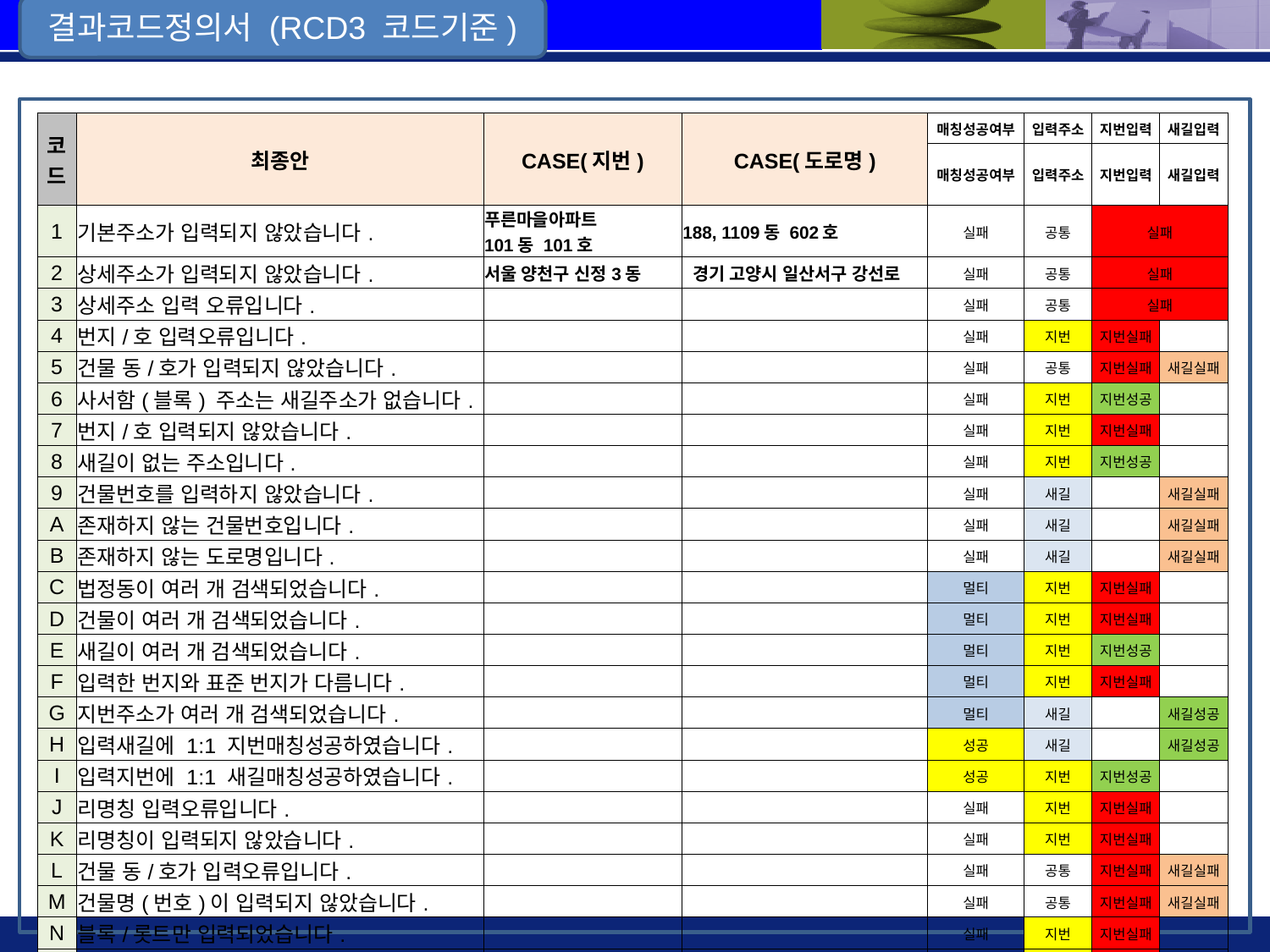

결과코드정의서 (RCD3 코드기준)

| 코드 | 최종안 | CASE(지번) | CASE(도로명) | 매칭성공여부 | 입력주소 | 지번입력 | 새길입력 |
| --- | --- | --- | --- | --- | --- | --- | --- |
|  |  |  |  | 매칭성공여부 | 입력주소 | 지번입력 | 새길입력 |
| 1 | 기본주소가 입력되지 않았습니다. | 푸른마을아파트 101동 101호 | 188, 1109동 602호 | 실패 | 공통 | 실패 |  |
| 2 | 상세주소가 입력되지 않았습니다. | 서울 양천구 신정3동 | 경기 고양시 일산서구 강선로 | 실패 | 공통 | 실패 |  |
| 3 | 상세주소 입력 오류입니다. |  |  | 실패 | 공통 | 실패 |  |
| 4 | 번지/호 입력오류입니다. |  |  | 실패 | 지번 | 지번실패 |  |
| 5 | 건물 동/호가 입력되지 않았습니다. |  |  | 실패 | 공통 | 지번실패 | 새길실패 |
| 6 | 사서함(블록) 주소는 새길주소가 없습니다. |  |  | 실패 | 지번 | 지번성공 |  |
| 7 | 번지/호 입력되지 않았습니다. |  |  | 실패 | 지번 | 지번실패 |  |
| 8 | 새길이 없는 주소입니다. |  |  | 실패 | 지번 | 지번성공 |  |
| 9 | 건물번호를 입력하지 않았습니다. |  |  | 실패 | 새길 |  | 새길실패 |
| A | 존재하지 않는 건물번호입니다. |  |  | 실패 | 새길 |  | 새길실패 |
| B | 존재하지 않는 도로명입니다. |  |  | 실패 | 새길 |  | 새길실패 |
| C | 법정동이 여러 개 검색되었습니다. |  |  | 멀티 | 지번 | 지번실패 |  |
| D | 건물이 여러 개 검색되었습니다. |  |  | 멀티 | 지번 | 지번실패 |  |
| E | 새길이 여러 개 검색되었습니다. |  |  | 멀티 | 지번 | 지번성공 |  |
| F | 입력한 번지와 표준 번지가 다름니다. |  |  | 멀티 | 지번 | 지번실패 |  |
| G | 지번주소가 여러 개 검색되었습니다. |  |  | 멀티 | 새길 |  | 새길성공 |
| H | 입력새길에 1:1 지번매칭성공하였습니다. |  |  | 성공 | 새길 |  | 새길성공 |
| I | 입력지번에 1:1 새길매칭성공하였습니다. |  |  | 성공 | 지번 | 지번성공 |  |
| J | 리명칭 입력오류입니다. |  |  | 실패 | 지번 | 지번실패 |  |
| K | 리명칭이 입력되지 않았습니다. |  |  | 실패 | 지번 | 지번실패 |  |
| L | 건물 동/호가 입력오류입니다. |  |  | 실패 | 공통 | 지번실패 | 새길실패 |
| M | 건물명(번호)이 입력되지 않았습니다. |  |  | 실패 | 공통 | 지번실패 | 새길실패 |
| N | 블록/롯트만 입력되었습니다. |  |  | 실패 | 지번 | 지번실패 |  |
| O | 번지/호가 이중입력되었습니다. |  |  | 실패 | 지번 | 지번실패 |  |